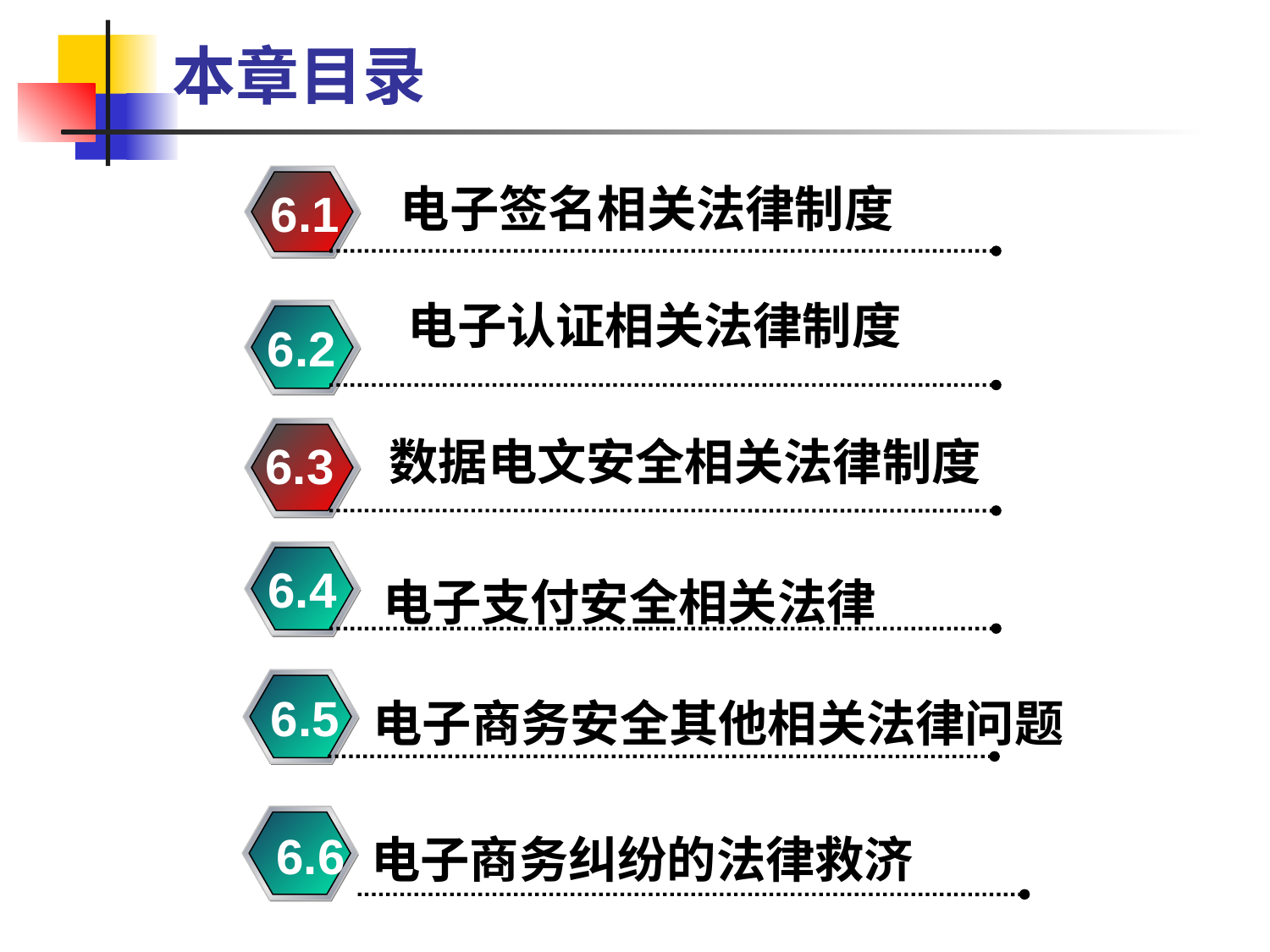

# 本章目录

 电子签名相关法律制度
6.1

  电子认证相关法律制度

6.2

数据电文安全相关法律制度
6.3

6.4
电子支付安全相关法律

6.5
 电子商务安全其他相关法律问题

6.6
6.5
电子商务纠纷的法律救济